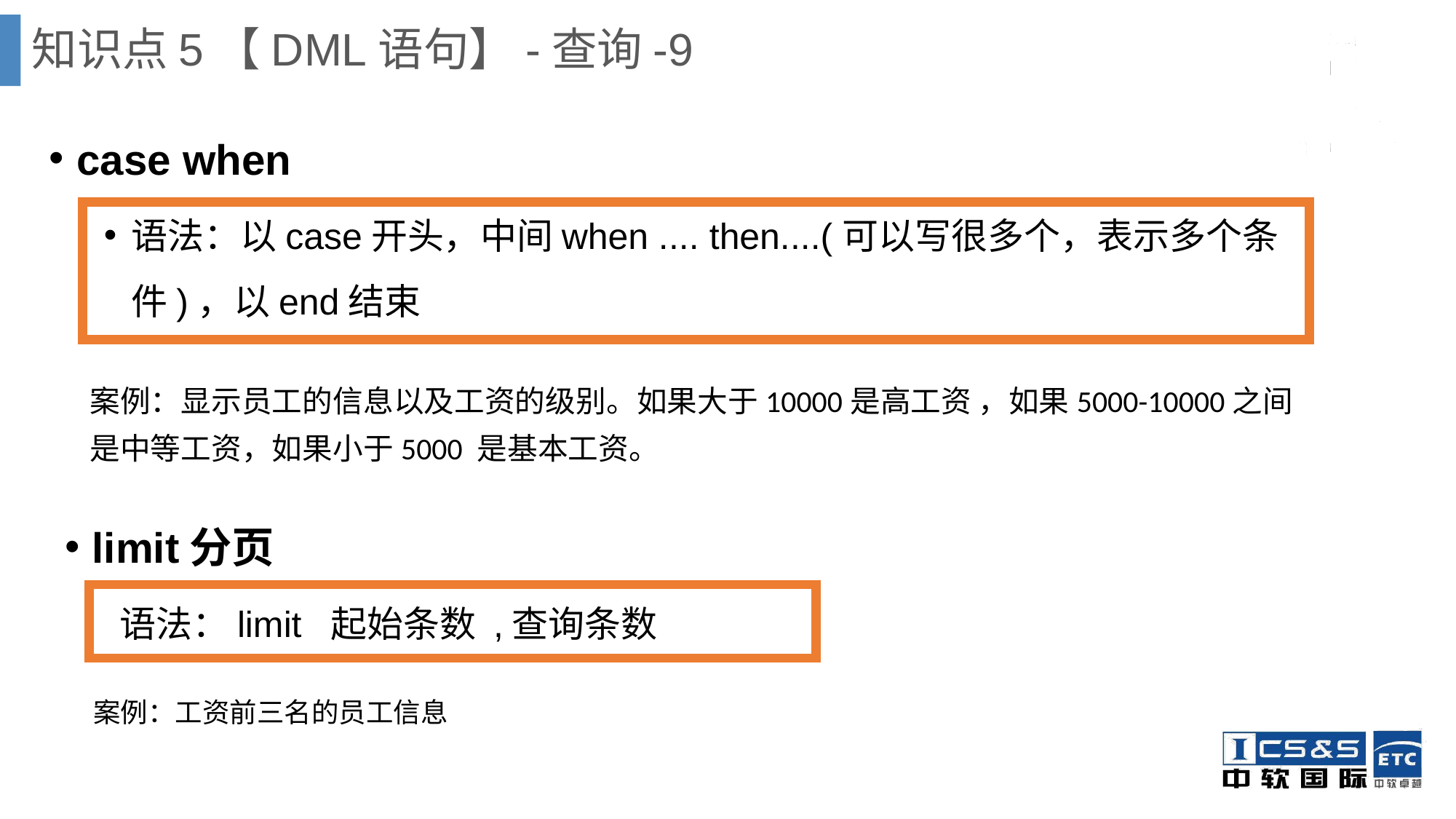

# 知识点5【DML语句】-查询-9
case when
语法：以case开头，中间when .... then....(可以写很多个，表示多个条件)，以end结束

案例1：显示每个员工的年薪是多少
案例：显示员工的信息以及工资的级别。如果大于10000是高工资 ，如果5000-10000之间是中等工资，如果小于5000 是基本工资。
limit分页
语法：limit  起始条数 ,查询条数

案例：工资前三名的员工信息